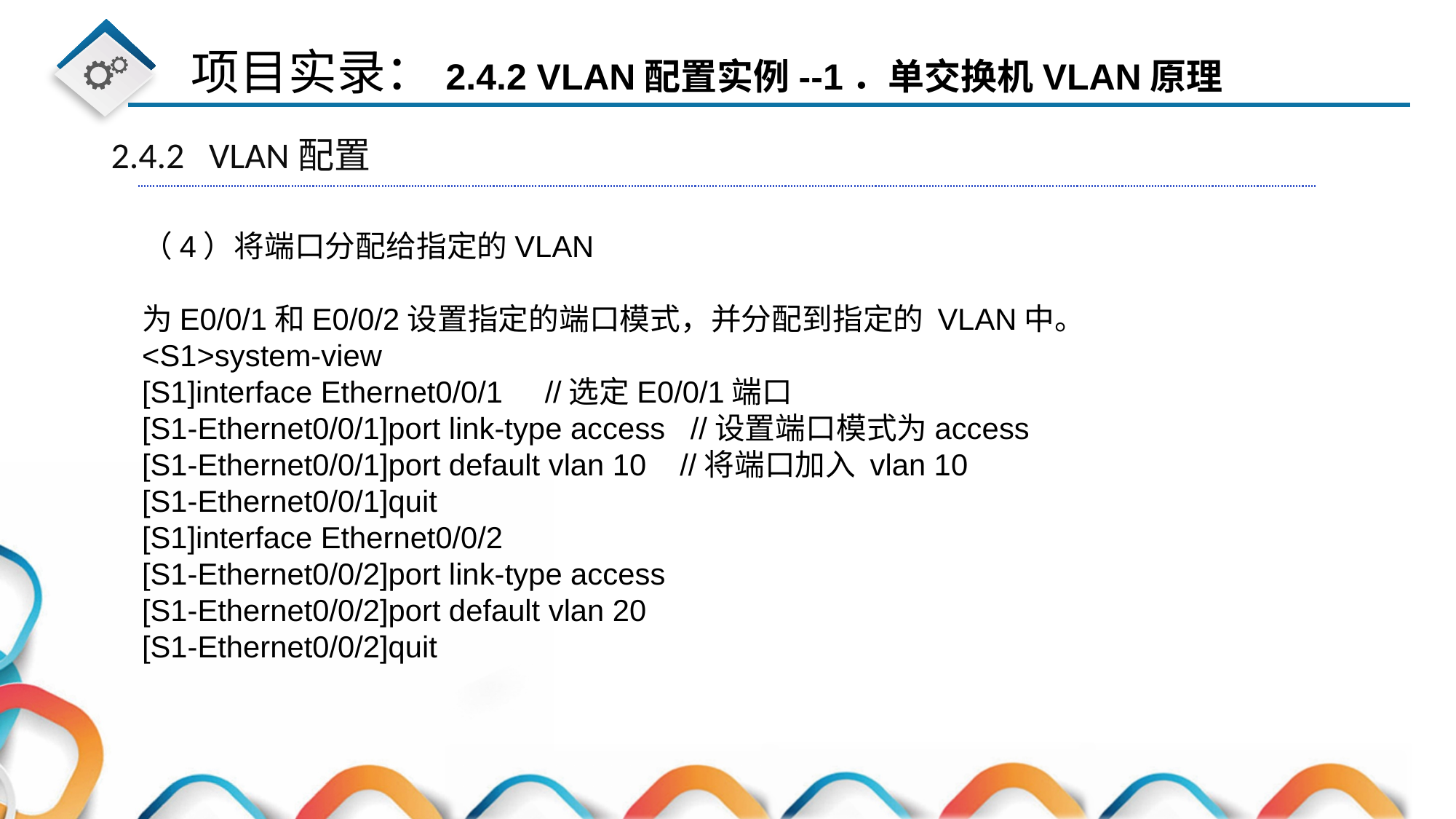

2.4.2   VLAN配置

（4）将端口分配给指定的VLAN

为E0/0/1和E0/0/2设置指定的端口模式，并分配到指定的 VLAN中。
<S1>system-view
[S1]interface Ethernet0/0/1     //选定E0/0/1端口
[S1-Ethernet0/0/1]port link-type access   //设置端口模式为access
[S1-Ethernet0/0/1]port default vlan 10    //将端口加入 vlan 10
[S1-Ethernet0/0/1]quit
[S1]interface Ethernet0/0/2
[S1-Ethernet0/0/2]port link-type access
[S1-Ethernet0/0/2]port default vlan 20
[S1-Ethernet0/0/2]quit